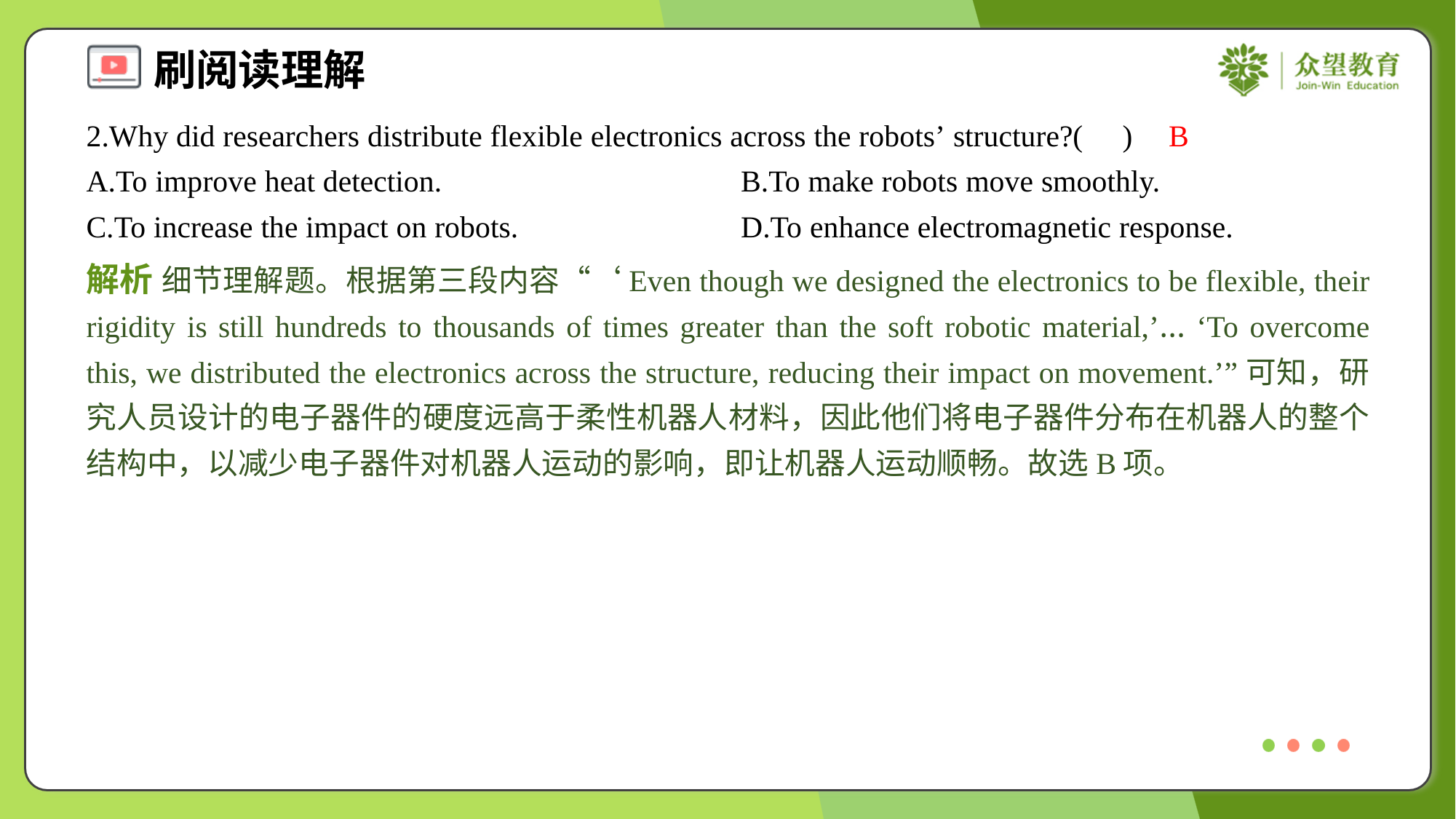

2.Why did researchers distribute flexible electronics across the robots’ structure?(     )
B
A.To improve heat detection.	B.To make robots move smoothly.
C.To increase the impact on robots.	D.To enhance electromagnetic response.
解析 细节理解题。根据第三段内容“‘Even though we designed the electronics to be flexible, their rigidity is still hundreds to thousands of times greater than the soft robotic material,’… ‘To overcome this, we distributed the electronics across the structure, reducing their impact on movement.’”可知，研究人员设计的电子器件的硬度远高于柔性机器人材料，因此他们将电子器件分布在机器人的整个结构中，以减少电子器件对机器人运动的影响，即让机器人运动顺畅。故选B项。